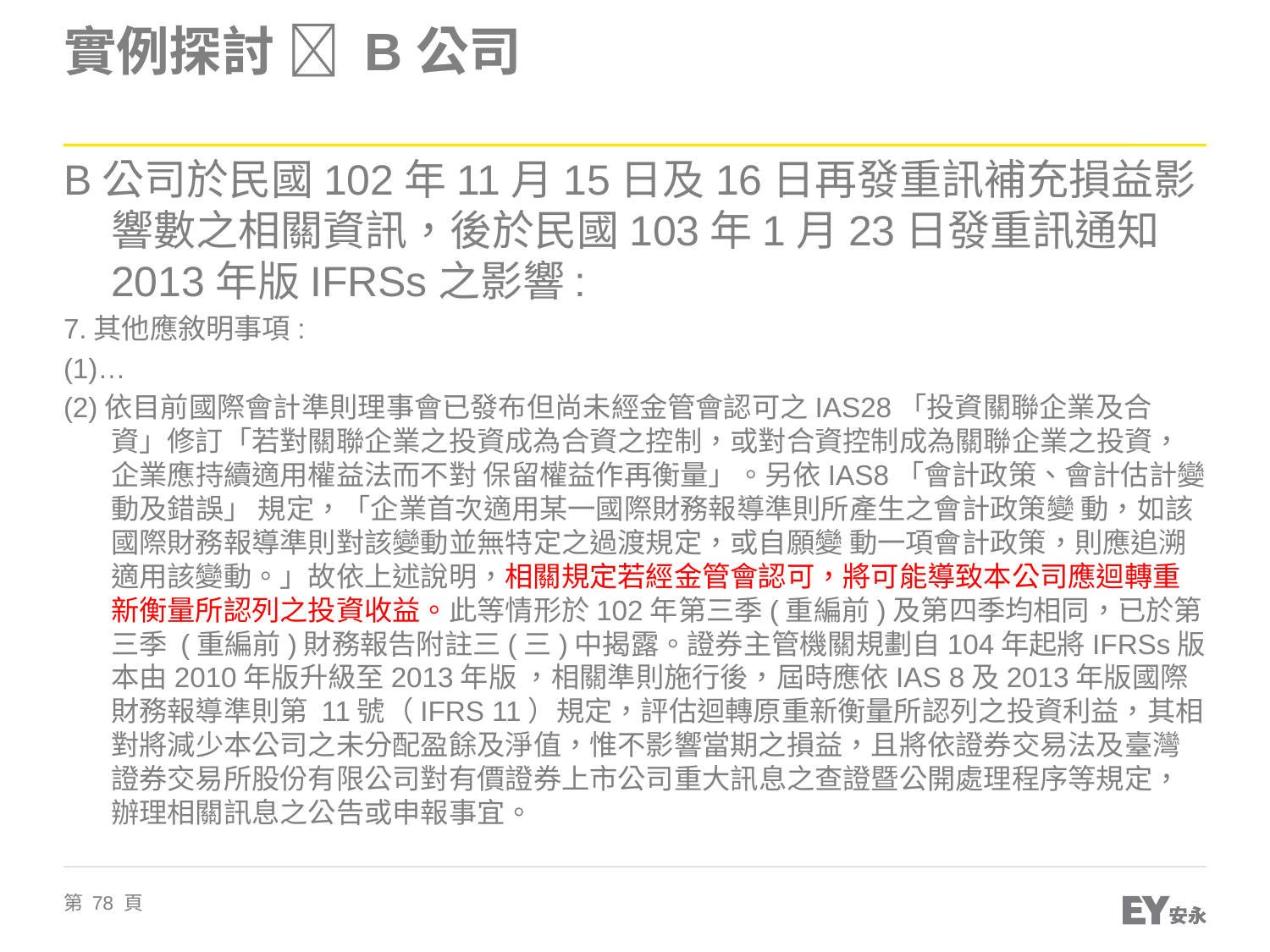

# 實例探討 − B公司
B公司於民國102年11月15日及16日再發重訊補充損益影響數之相關資訊，後於民國103年1月23日發重訊通知2013年版IFRSs之影響:
7.其他應敘明事項:
(1)…
(2)依目前國際會計準則理事會已發布但尚未經金管會認可之IAS28「投資關聯企業及合資」修訂「若對關聯企業之投資成為合資之控制，或對合資控制成為關聯企業之投資，企業應持續適用權益法而不對 保留權益作再衡量」。另依IAS8「會計政策、會計估計變動及錯誤」 規定，「企業首次適用某一國際財務報導準則所產生之會計政策變 動，如該國際財務報導準則對該變動並無特定之過渡規定，或自願變 動一項會計政策，則應追溯適用該變動。」故依上述說明，相關規定若經金管會認可，將可能導致本公司應迴轉重新衡量所認列之投資收益。此等情形於102年第三季(重編前)及第四季均相同，已於第三季 (重編前)財務報告附註三(三)中揭露。證券主管機關規劃自104年起將IFRSs版本由2010年版升級至2013年版 ，相關準則施行後，屆時應依IAS 8及2013年版國際財務報導準則第 11號（IFRS 11）規定，評估迴轉原重新衡量所認列之投資利益，其相對將減少本公司之未分配盈餘及淨值，惟不影響當期之損益，且將依證券交易法及臺灣證券交易所股份有限公司對有價證券上市公司重大訊息之查證暨公開處理程序等規定，辦理相關訊息之公告或申報事宜。